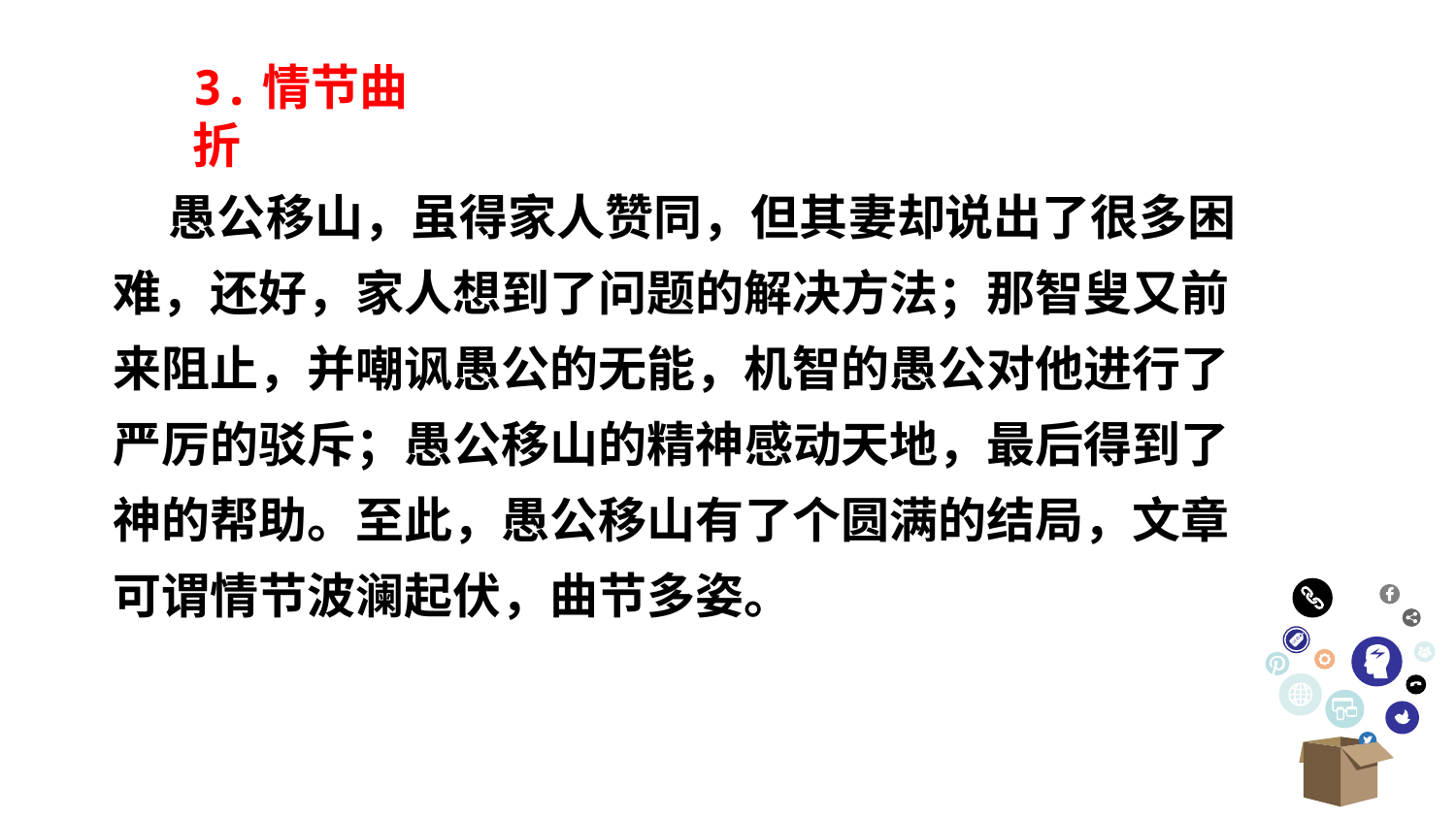

3.情节曲折
    愚公移山，虽得家人赞同，但其妻却说出了很多困难，还好，家人想到了问题的解决方法；那智叟又前来阻止，并嘲讽愚公的无能，机智的愚公对他进行了严厉的驳斥；愚公移山的精神感动天地，最后得到了神的帮助。至此，愚公移山有了个圆满的结局，文章可谓情节波澜起伏，曲节多姿。